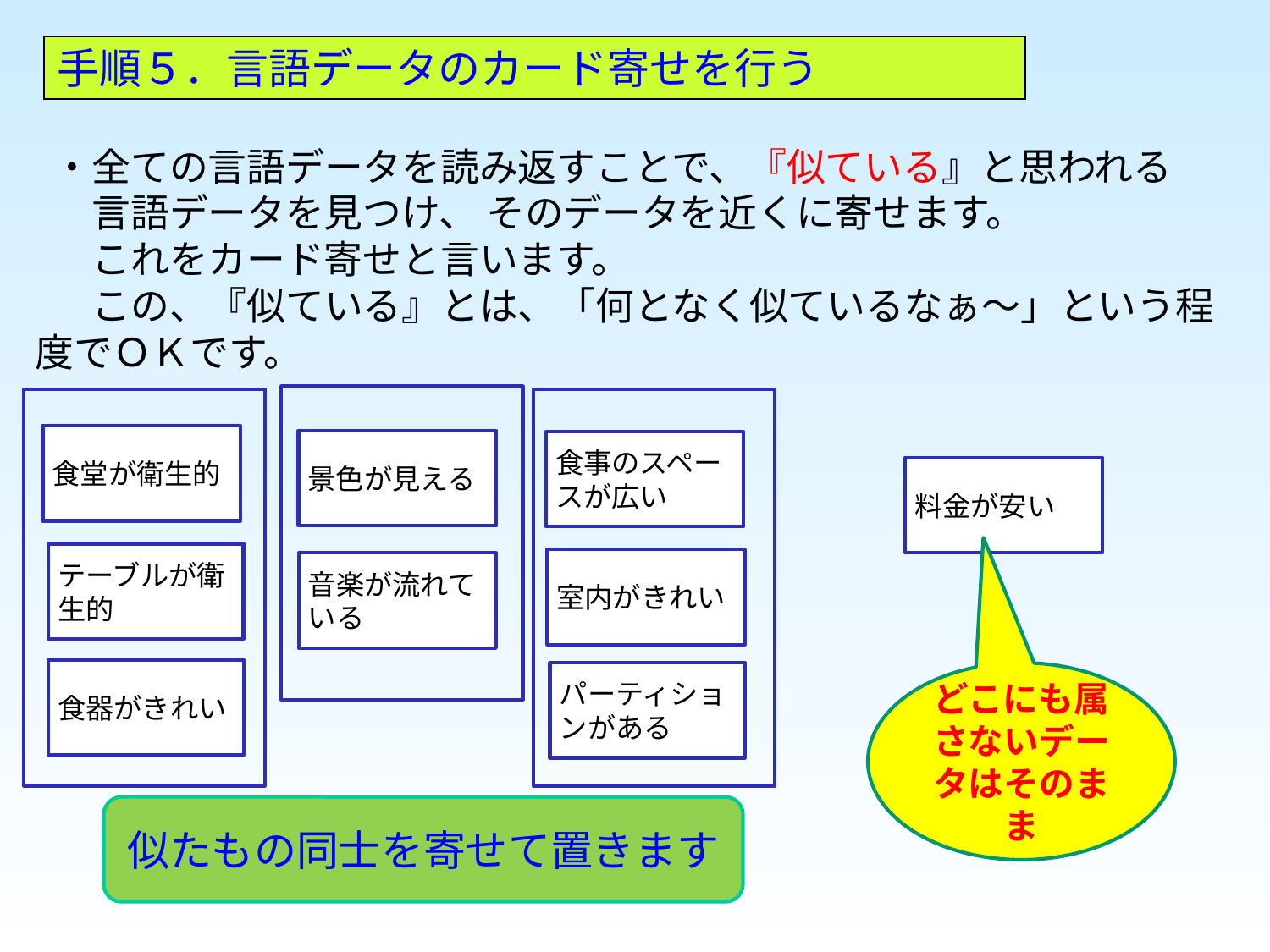

手順５．言語データのカード寄せを行う
 ・全ての言語データを読み返すことで、『似ている』と思われる
 　言語データを見つけ、 そのデータを近くに寄せます。
 　これをカード寄せと言います。
 　この、『似ている』とは、「何となく似ているなぁ～」という程度でＯＫです。

食堂が衛生的
景色が見える
食事のスペースが広い
料金が安い
テーブルが衛生的
室内がきれい
音楽が流れている
食器がきれい
パーティションがある
どこにも属さないデータはそのまま
似たもの同士を寄せて置きます